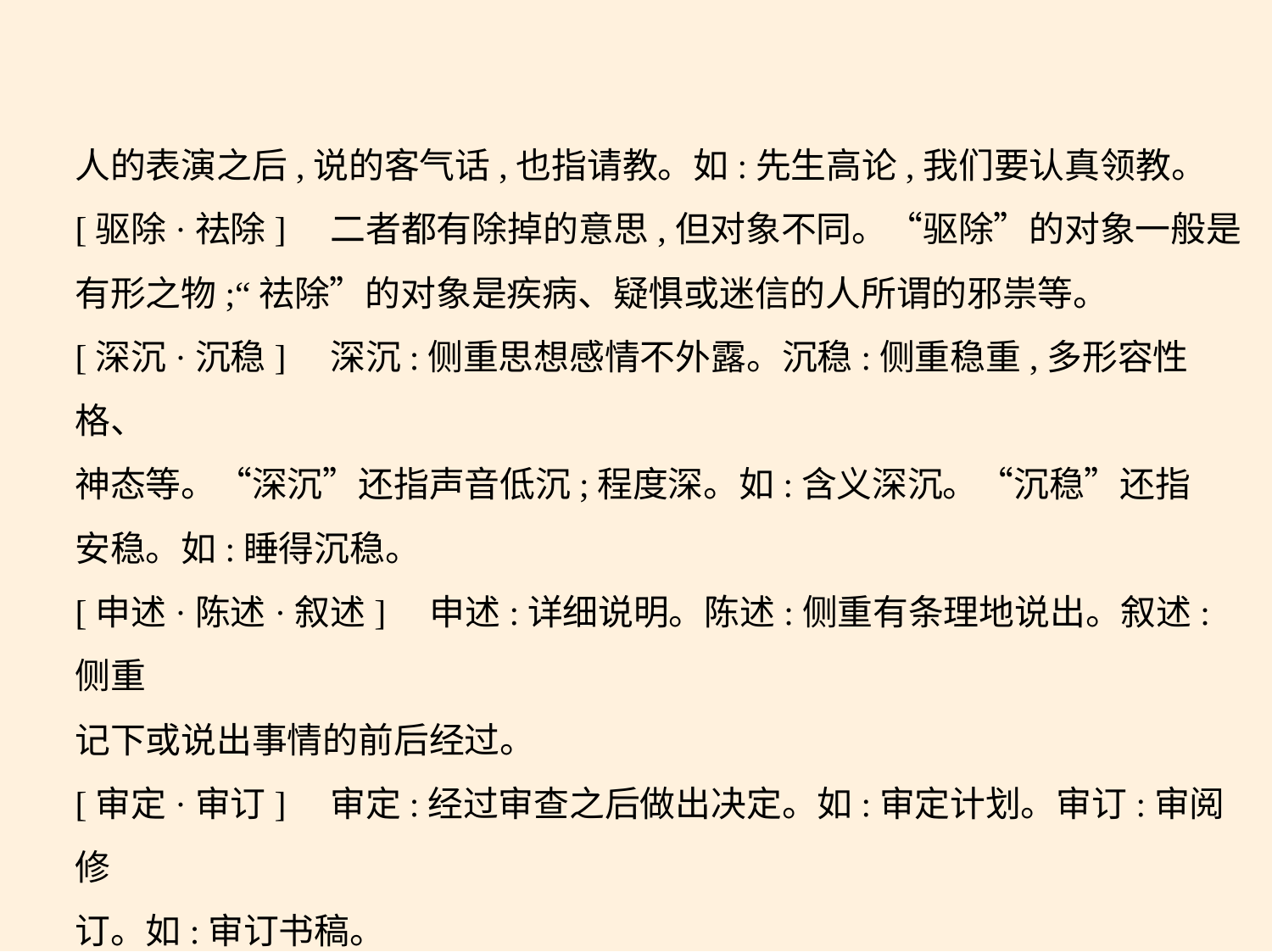

人的表演之后,说的客气话,也指请教。如:先生高论,我们要认真领教。
[驱除·祛除]    二者都有除掉的意思,但对象不同。“驱除”的对象一般是
有形之物;“祛除”的对象是疾病、疑惧或迷信的人所谓的邪祟等。
[深沉·沉稳]　深沉:侧重思想感情不外露。沉稳:侧重稳重,多形容性格、
神态等。“深沉”还指声音低沉;程度深。如:含义深沉。“沉稳”还指
安稳。如:睡得沉稳。
[申述·陈述·叙述]　申述:详细说明。陈述:侧重有条理地说出。叙述:侧重
记下或说出事情的前后经过。
[审定·审订]　审定:经过审查之后做出决定。如:审定计划。审订:审阅修
订。如:审订书稿。
[声明·申明]　声明:动词,公开表示态度或说明真相,如“郑重声明”;亦可
做名词,表示声明的文告,如“发表联合声明”。申明:郑重地说明,如“版